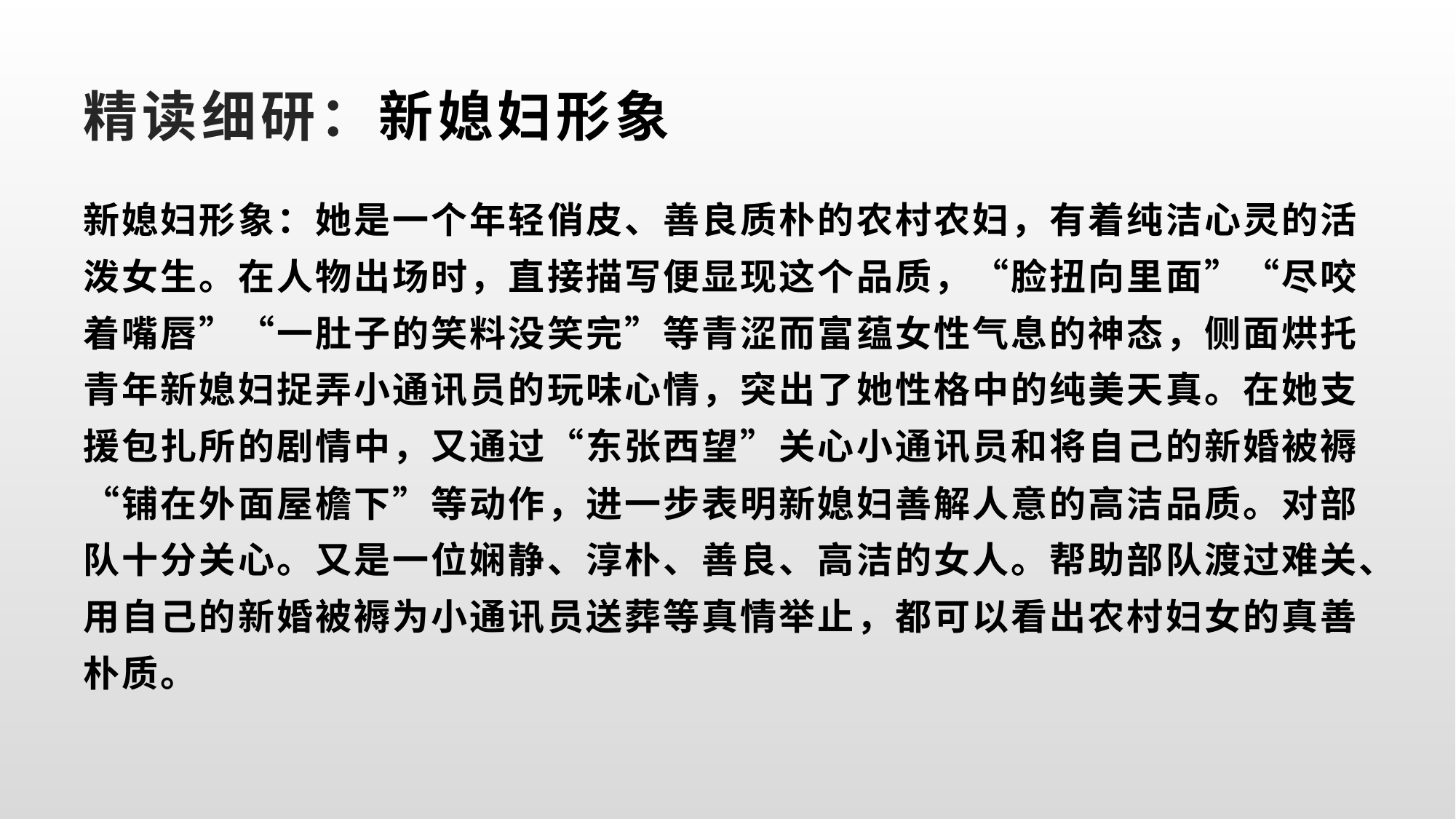

# 精读细研：新媳妇形象
新媳妇形象：她是一个年轻俏皮、善良质朴的农村农妇，有着纯洁心灵的活泼女生。在人物出场时，直接描写便显现这个品质，“脸扭向里面”“尽咬着嘴唇”“一肚子的笑料没笑完”等青涩而富蕴女性气息的神态，侧面烘托青年新媳妇捉弄小通讯员的玩味心情，突出了她性格中的纯美天真。在她支援包扎所的剧情中，又通过“东张西望”关心小通讯员和将自己的新婚被褥“铺在外面屋檐下”等动作，进一步表明新媳妇善解人意的高洁品质。对部队十分关心。又是一位娴静、淳朴、善良、高洁的女人。帮助部队渡过难关、用自己的新婚被褥为小通讯员送葬等真情举止，都可以看出农村妇女的真善朴质。